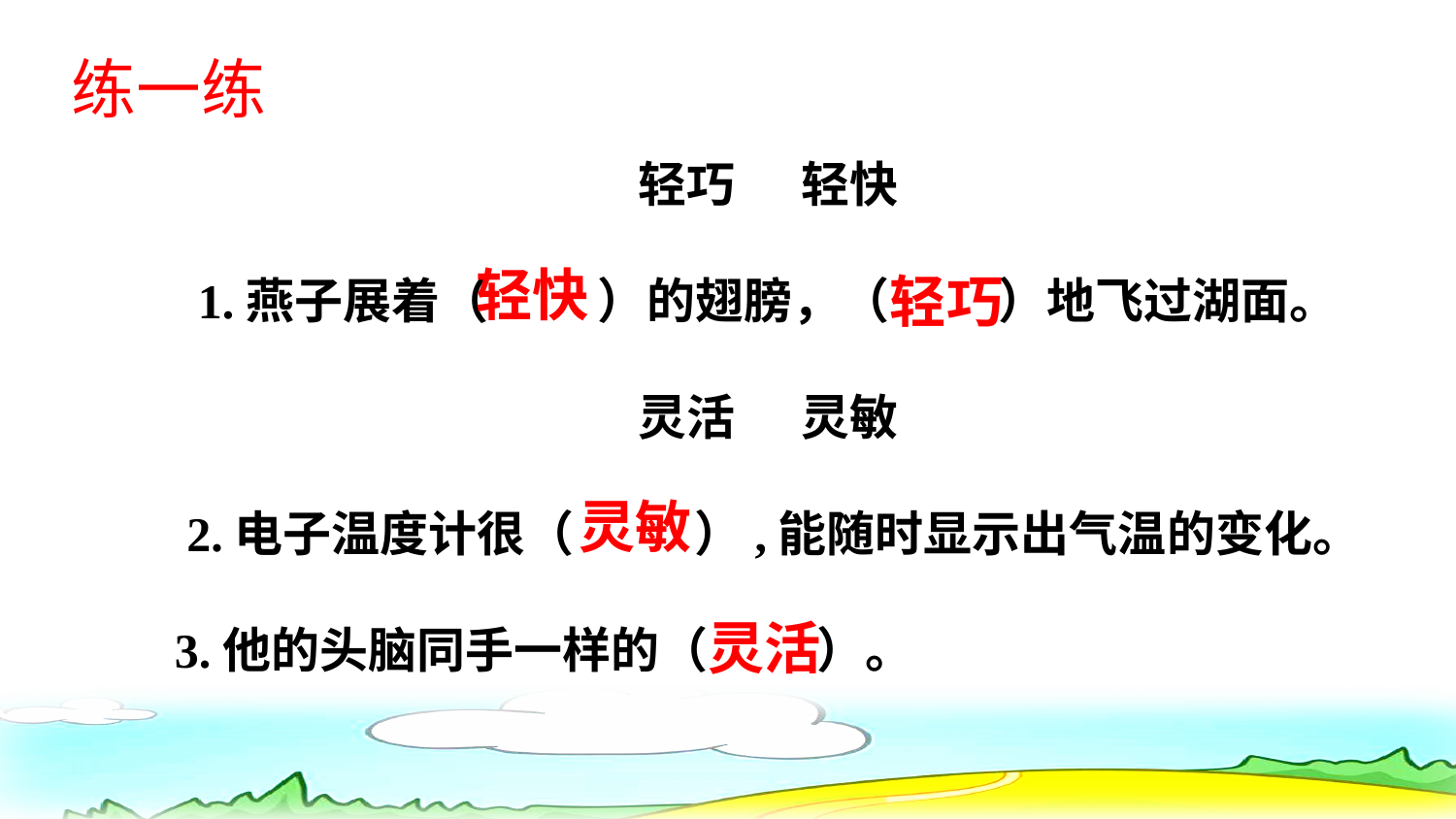

练一练
轻巧      轻快

1.燕子展着（          ）的翅膀，（          ）地飞过湖面。

灵活      灵敏

 2.电子温度计很（           ）,能随时显示出气温的变化。

3.他的头脑同手一样的（          ）。
轻快
轻巧
灵敏
灵活